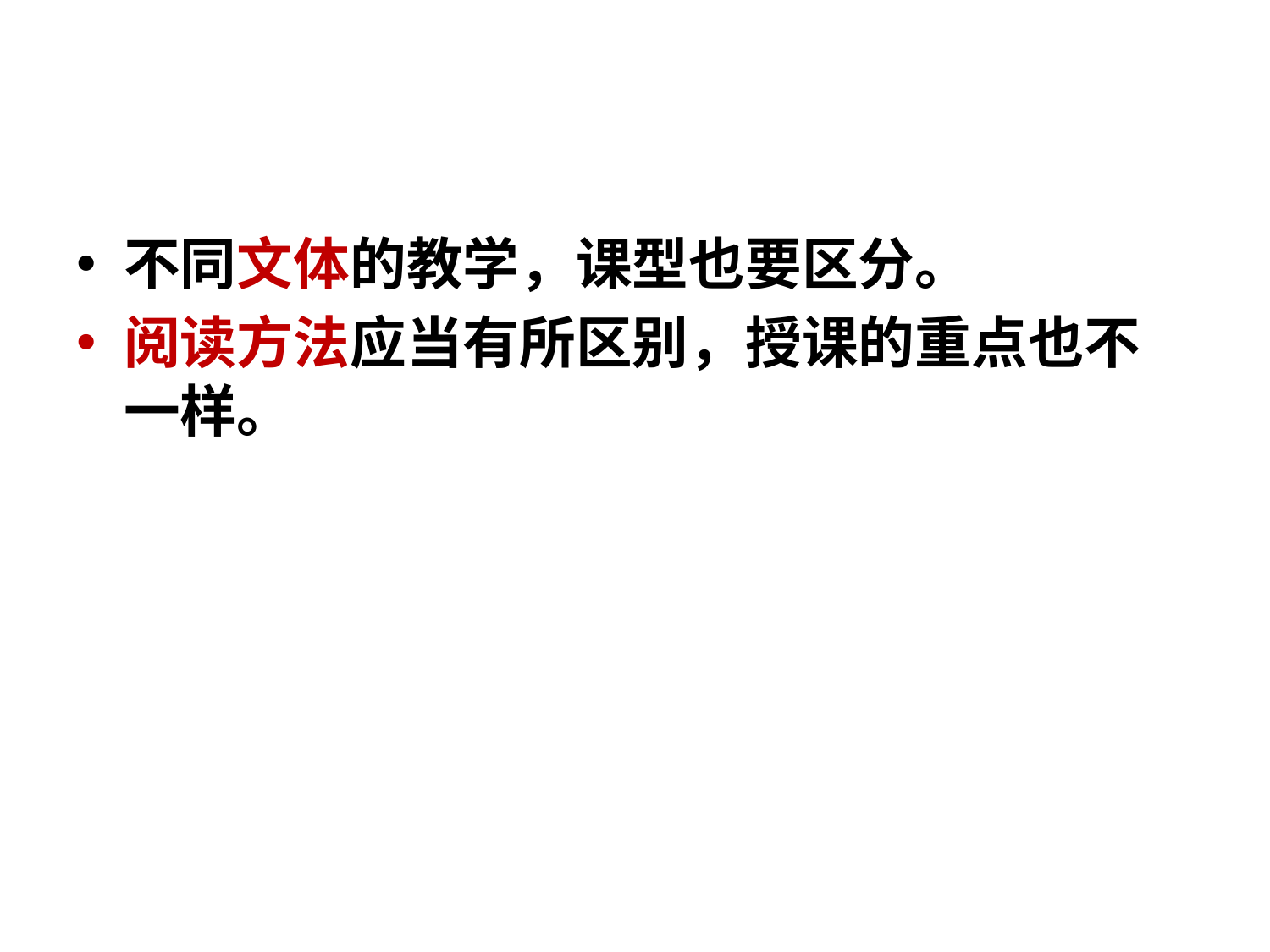

#
不同文体的教学，课型也要区分。
阅读方法应当有所区别，授课的重点也不一样。